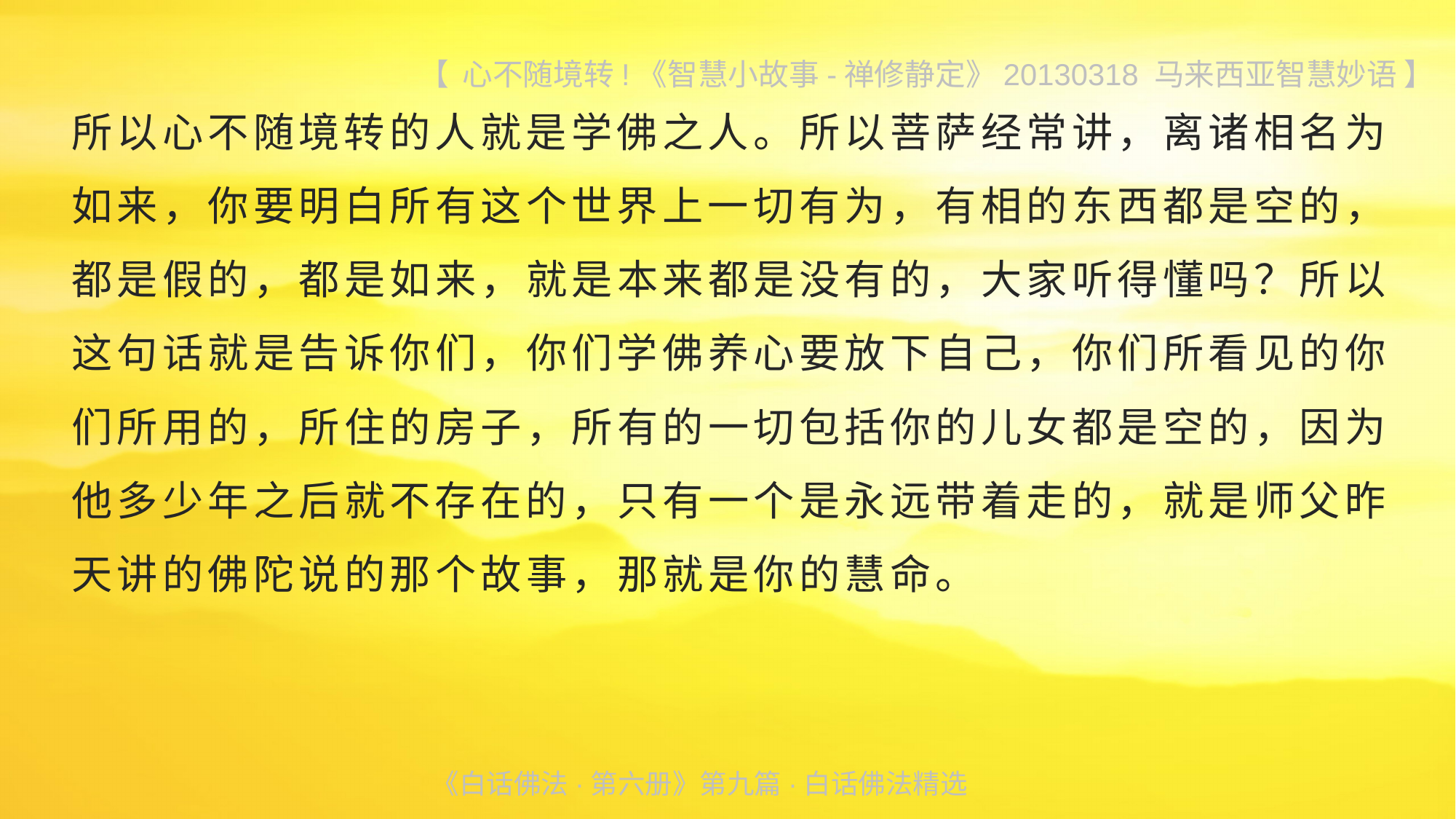

【  心不随境转!《智慧小故事-禅修静定》20130318 马来西亚智慧妙语 】
所以心不随境转的人就是学佛之人。所以菩萨经常讲，离诸相名为如来，你要明白所有这个世界上一切有为，有相的东西都是空的，都是假的，都是如来，就是本来都是没有的，大家听得懂吗？所以这句话就是告诉你们，你们学佛养心要放下自己，你们所看见的你们所用的，所住的房子，所有的一切包括你的儿女都是空的，因为他多少年之后就不存在的，只有一个是永远带着走的，就是师父昨
天讲的佛陀说的那个故事，那就是你的慧命。

《白话佛法·第六册》第九篇·白话佛法精选